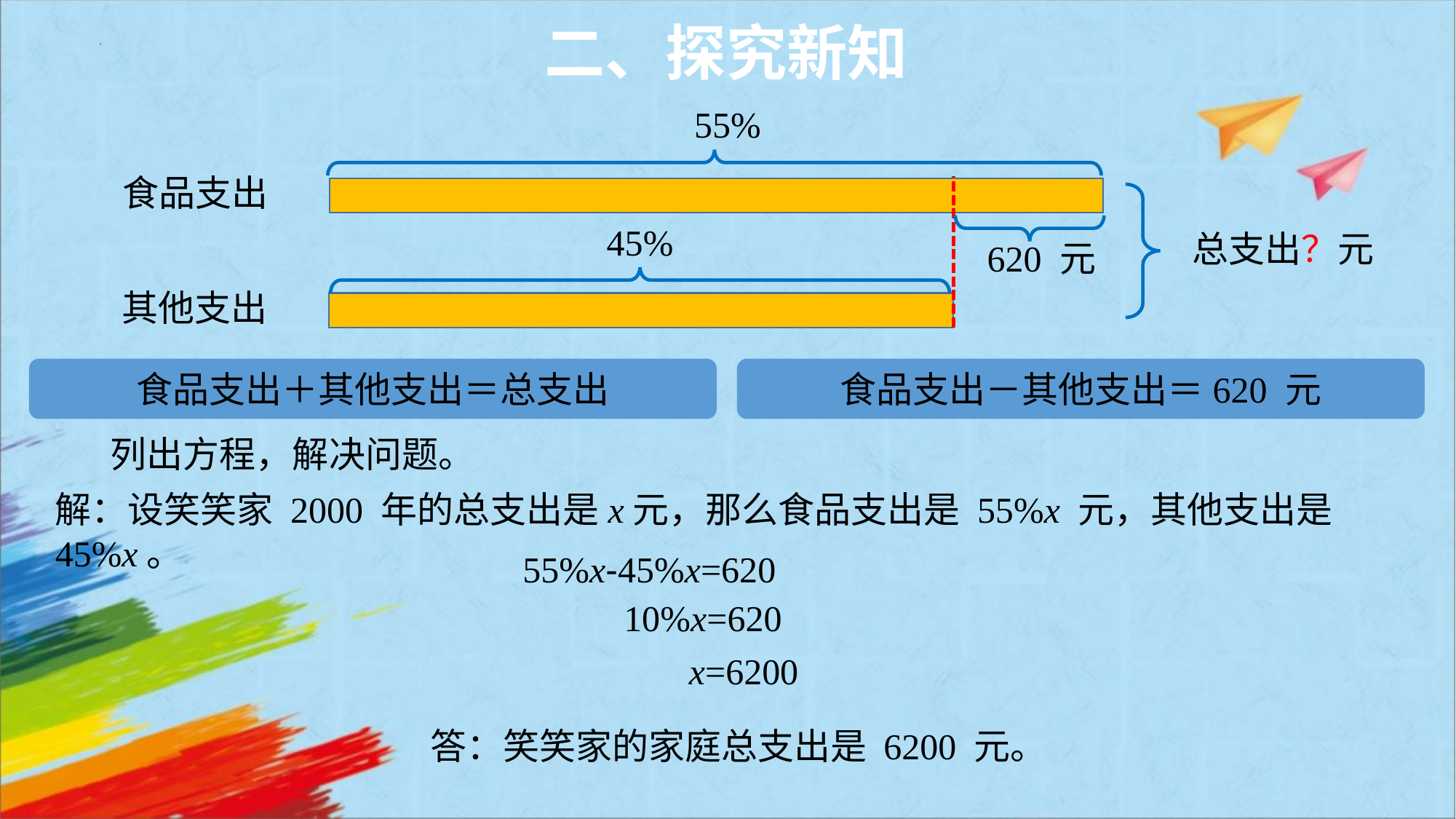

二、探究新知
55%

食品支出

45%
总支出？元
620 元
其他支出

食品支出＋其他支出＝总支出
食品支出－其他支出＝620 元
列出方程，解决问题。
解：设笑笑家 2000 年的总支出是x元，那么食品支出是 55%x 元，其他支出是 45%x。
55%x-45%x=620
10%x=620
x=6200
答：笑笑家的家庭总支出是 6200 元。